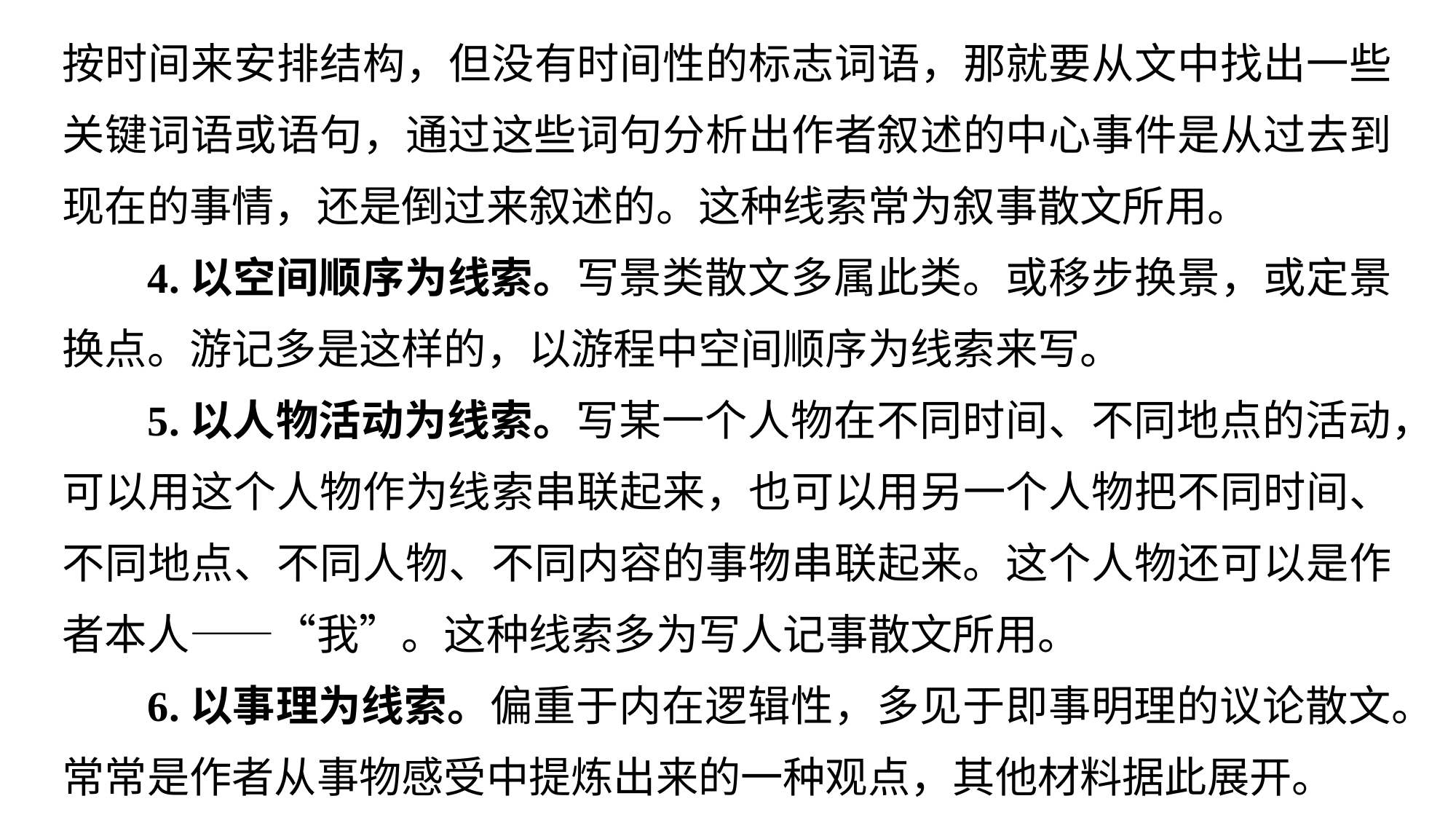

按时间来安排结构，但没有时间性的标志词语，那就要从文中找出一些关键词语或语句，通过这些词句分析出作者叙述的中心事件是从过去到现在的事情，还是倒过来叙述的。这种线索常为叙事散文所用。
4.以空间顺序为线索。写景类散文多属此类。或移步换景，或定景换点。游记多是这样的，以游程中空间顺序为线索来写。
5.以人物活动为线索。写某一个人物在不同时间、不同地点的活动，可以用这个人物作为线索串联起来，也可以用另一个人物把不同时间、不同地点、不同人物、不同内容的事物串联起来。这个人物还可以是作者本人——“我”。这种线索多为写人记事散文所用。
6.以事理为线索。偏重于内在逻辑性，多见于即事明理的议论散文。常常是作者从事物感受中提炼出来的一种观点，其他材料据此展开。